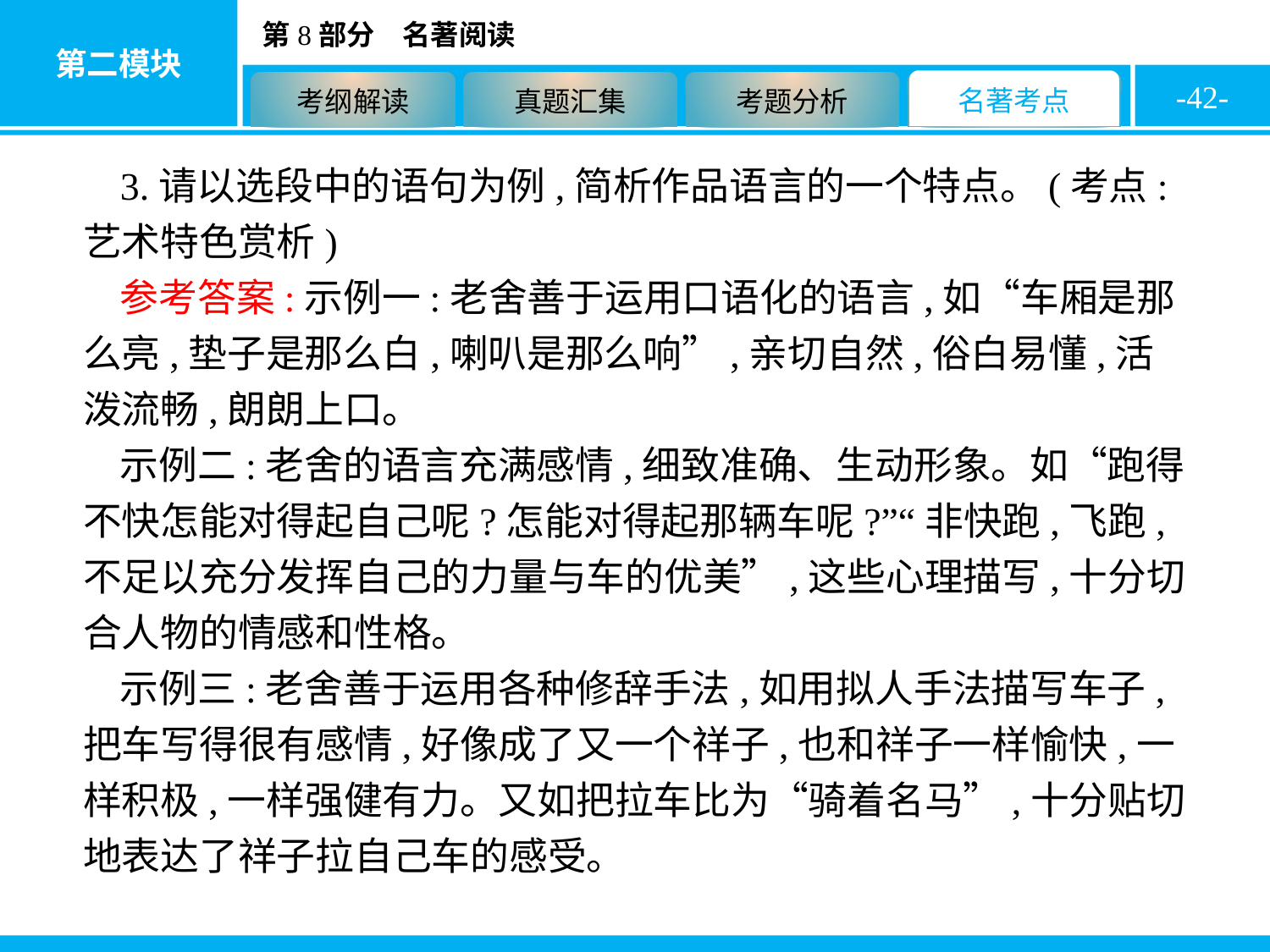

-42-
3.请以选段中的语句为例,简析作品语言的一个特点。(考点:艺术特色赏析)
参考答案:示例一:老舍善于运用口语化的语言,如“车厢是那么亮,垫子是那么白,喇叭是那么响”,亲切自然,俗白易懂,活泼流畅,朗朗上口。
示例二:老舍的语言充满感情,细致准确、生动形象。如“跑得不快怎能对得起自己呢?怎能对得起那辆车呢?”“非快跑,飞跑,不足以充分发挥自己的力量与车的优美”,这些心理描写,十分切合人物的情感和性格。
示例三:老舍善于运用各种修辞手法,如用拟人手法描写车子,把车写得很有感情,好像成了又一个祥子,也和祥子一样愉快,一样积极,一样强健有力。又如把拉车比为“骑着名马”,十分贴切地表达了祥子拉自己车的感受。